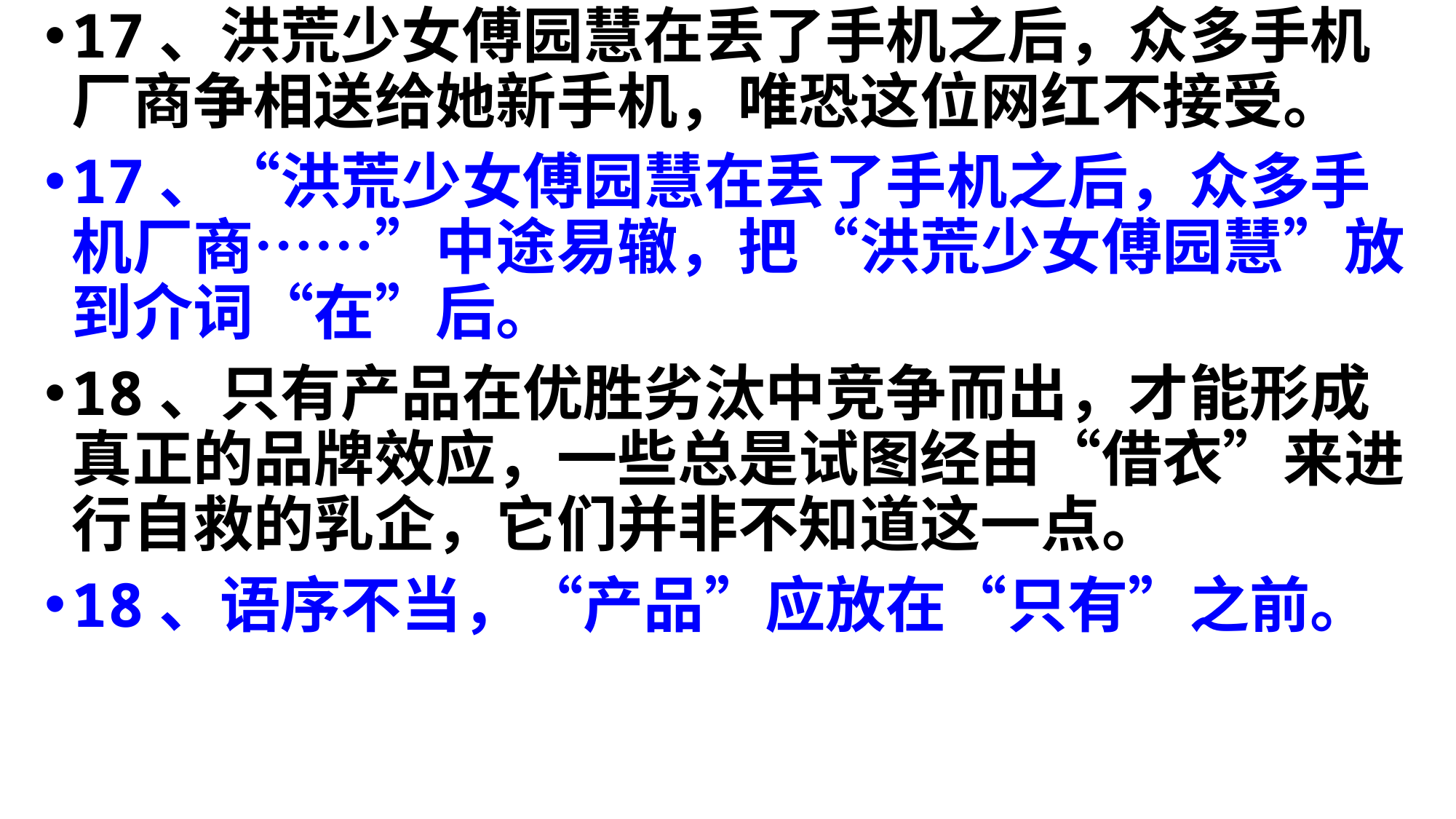

17、洪荒少女傅园慧在丢了手机之后，众多手机厂商争相送给她新手机，唯恐这位网红不接受。
17、“洪荒少女傅园慧在丢了手机之后，众多手机厂商……”中途易辙，把“洪荒少女傅园慧”放到介词“在”后。
18、只有产品在优胜劣汰中竞争而出，才能形成真正的品牌效应，一些总是试图经由“借衣”来进行自救的乳企，它们并非不知道这一点。
18、语序不当，“产品”应放在“只有”之前。